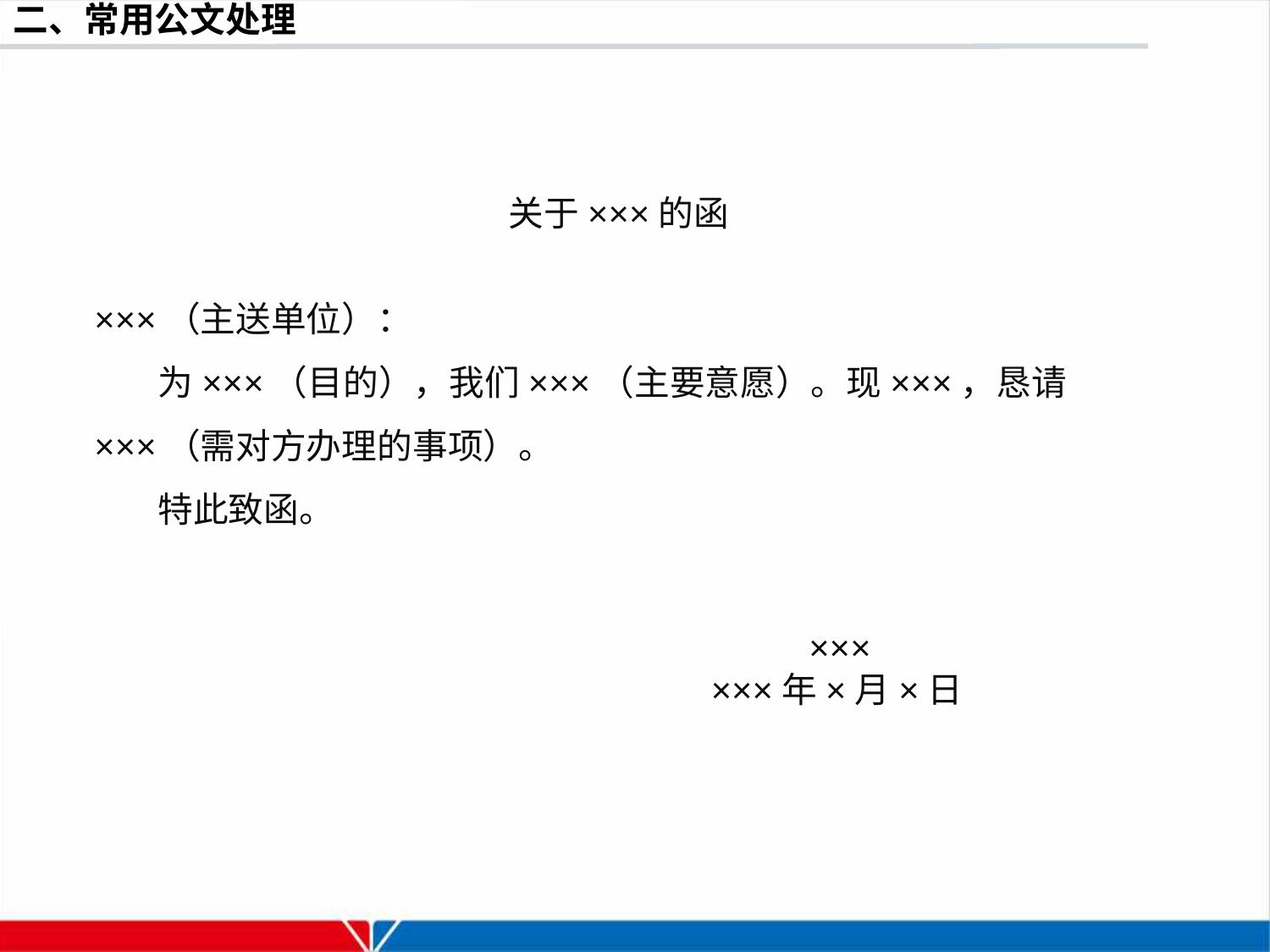

关于×××的函

×××（主送单位）：
为×××（目的），我们×××（主要意愿）。现×××，恳请×××（需对方办理的事项）。
特此致函。

×××
×××年×月×日